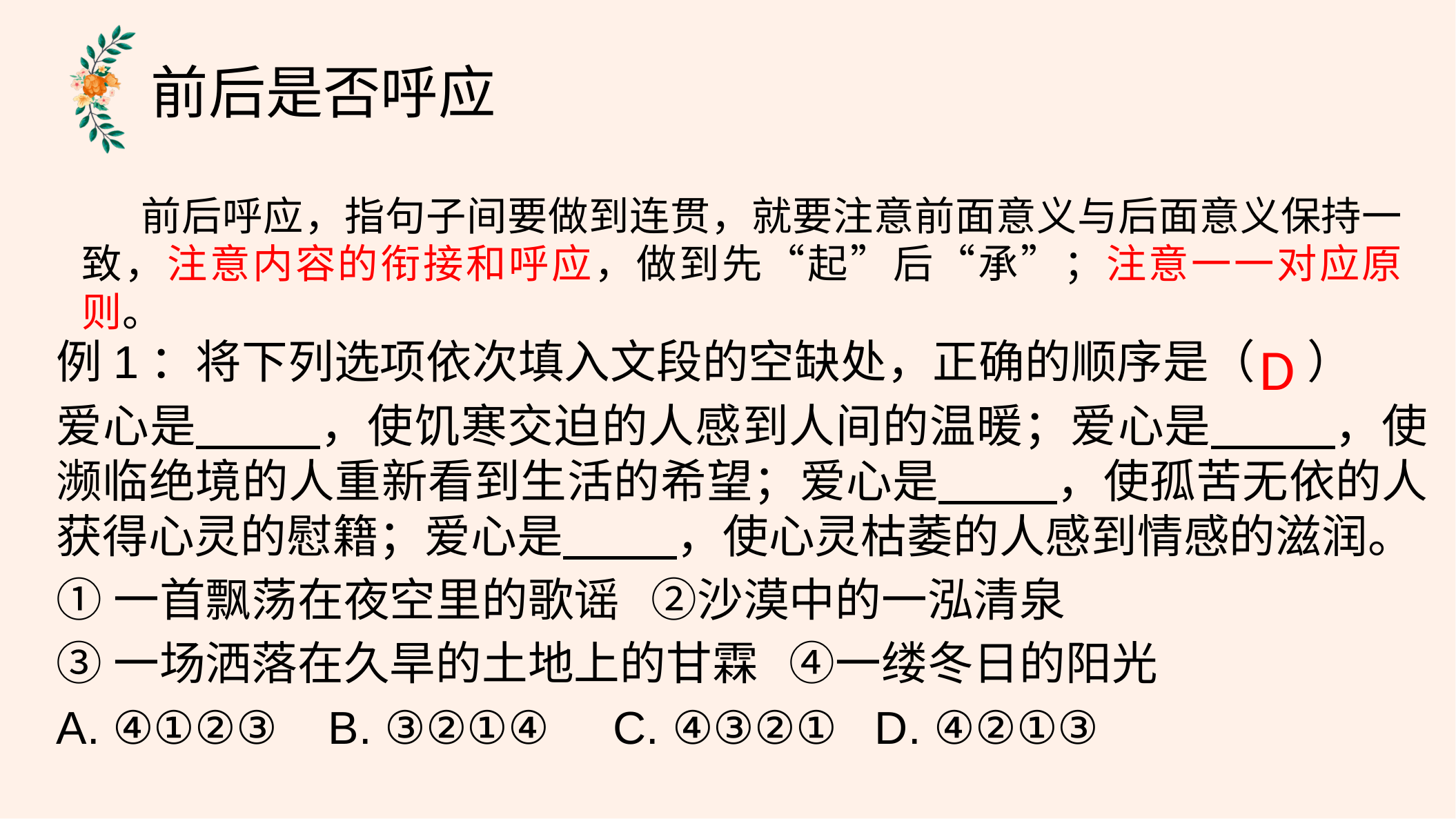

前后是否呼应
  前后呼应，指句子间要做到连贯，就要注意前面意义与后面意义保持一致，注意内容的衔接和呼应，做到先“起”后“承”；注意一一对应原则。
例1：将下列选项依次填入文段的空缺处，正确的顺序是（     ）
爱心是           ，使饥寒交迫的人感到人间的温暖；爱心是           ，使濒临绝境的人重新看到生活的希望；爱心是           ，使孤苦无依的人获得心灵的慰籍；爱心是           ，使心灵枯萎的人感到情感的滋润。
①一首飘荡在夜空里的歌谣   ②沙漠中的一泓清泉
③一场洒落在久旱的土地上的甘霖   ④一缕冬日的阳光
A. ④①②③    B. ③②①④     C. ④③②①   D. ④②①③
D